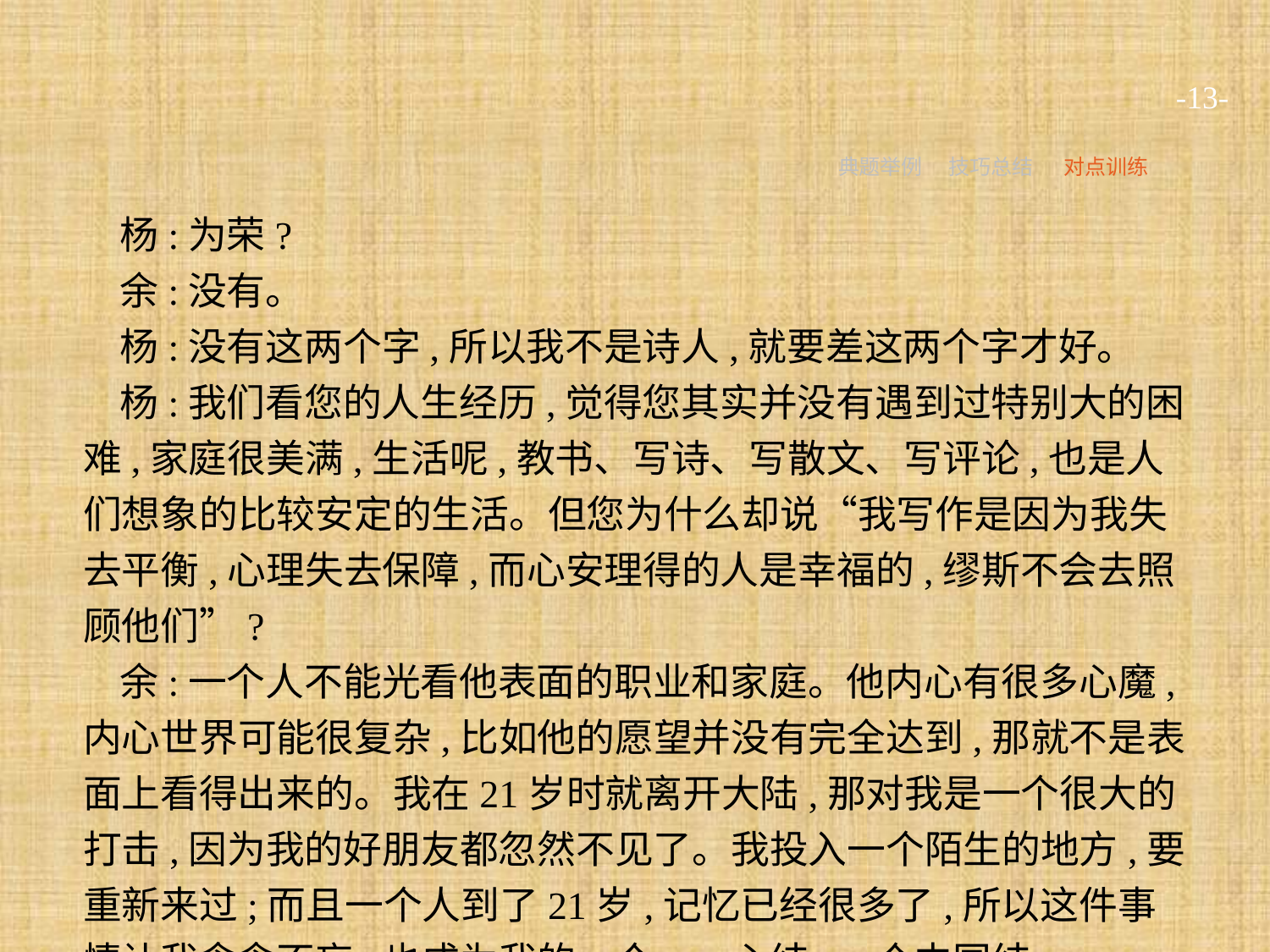

-13-
典题举例
技巧总结
对点训练
杨:为荣?
余:没有。
杨:没有这两个字,所以我不是诗人,就要差这两个字才好。
杨:我们看您的人生经历,觉得您其实并没有遇到过特别大的困难,家庭很美满,生活呢,教书、写诗、写散文、写评论,也是人们想象的比较安定的生活。但您为什么却说“我写作是因为我失去平衡,心理失去保障,而心安理得的人是幸福的,缪斯不会去照顾他们”?
余:一个人不能光看他表面的职业和家庭。他内心有很多心魔,内心世界可能很复杂,比如他的愿望并没有完全达到,那就不是表面上看得出来的。我在21岁时就离开大陆,那对我是一个很大的打击,因为我的好朋友都忽然不见了。我投入一个陌生的地方,要重新来过;而且一个人到了21岁,记忆已经很多了,所以这件事情让我念念不忘,也成为我的一个……心结,一个中国结。